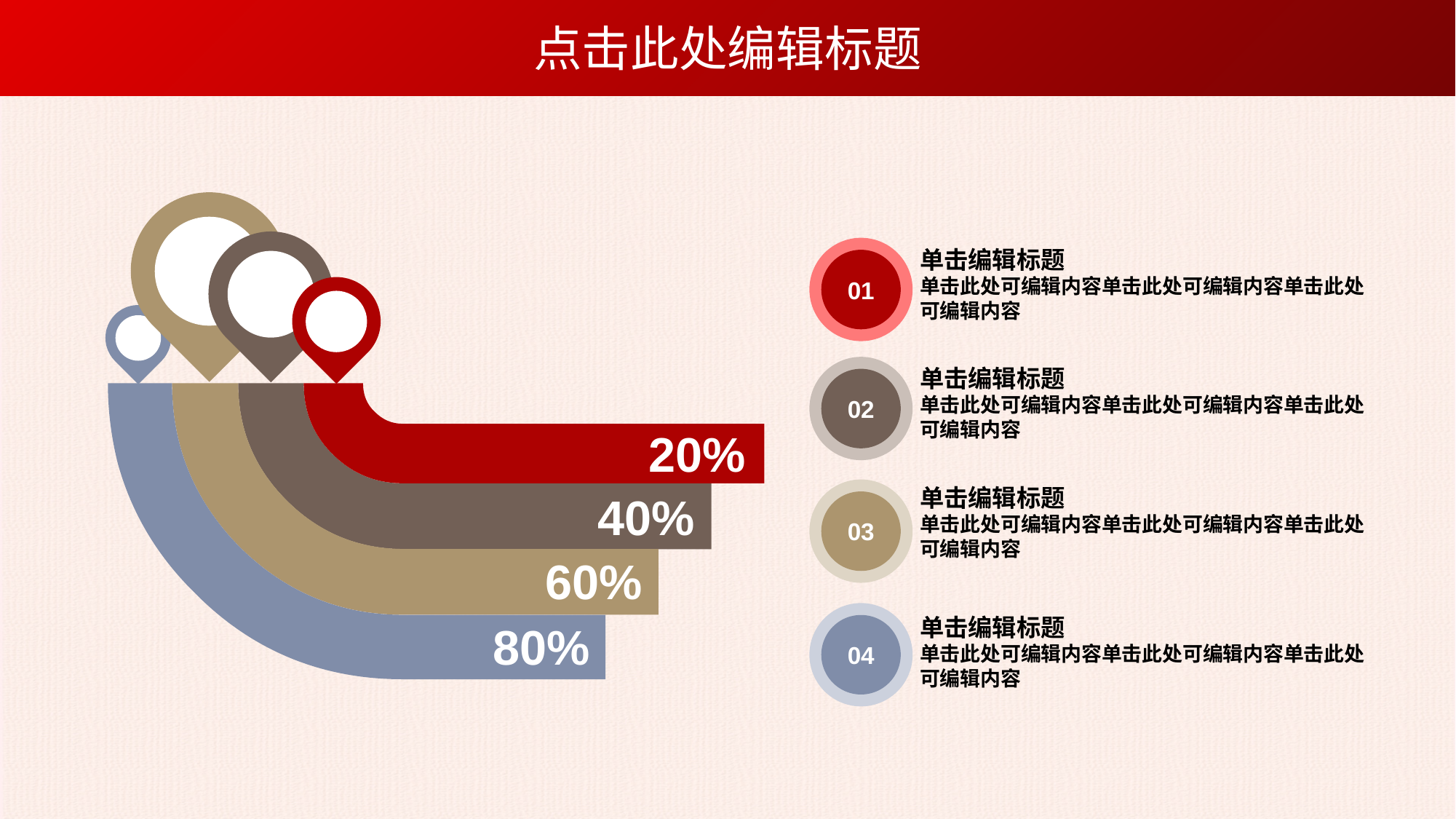

点击此处编辑标题

01
单击编辑标题
单击此处可编辑内容单击此处可编辑内容单击此处可编辑内容

02
单击编辑标题
单击此处可编辑内容单击此处可编辑内容单击此处可编辑内容
20%
单击编辑标题
单击此处可编辑内容单击此处可编辑内容单击此处可编辑内容

03
40%
60%

04
单击编辑标题
单击此处可编辑内容单击此处可编辑内容单击此处可编辑内容
80%